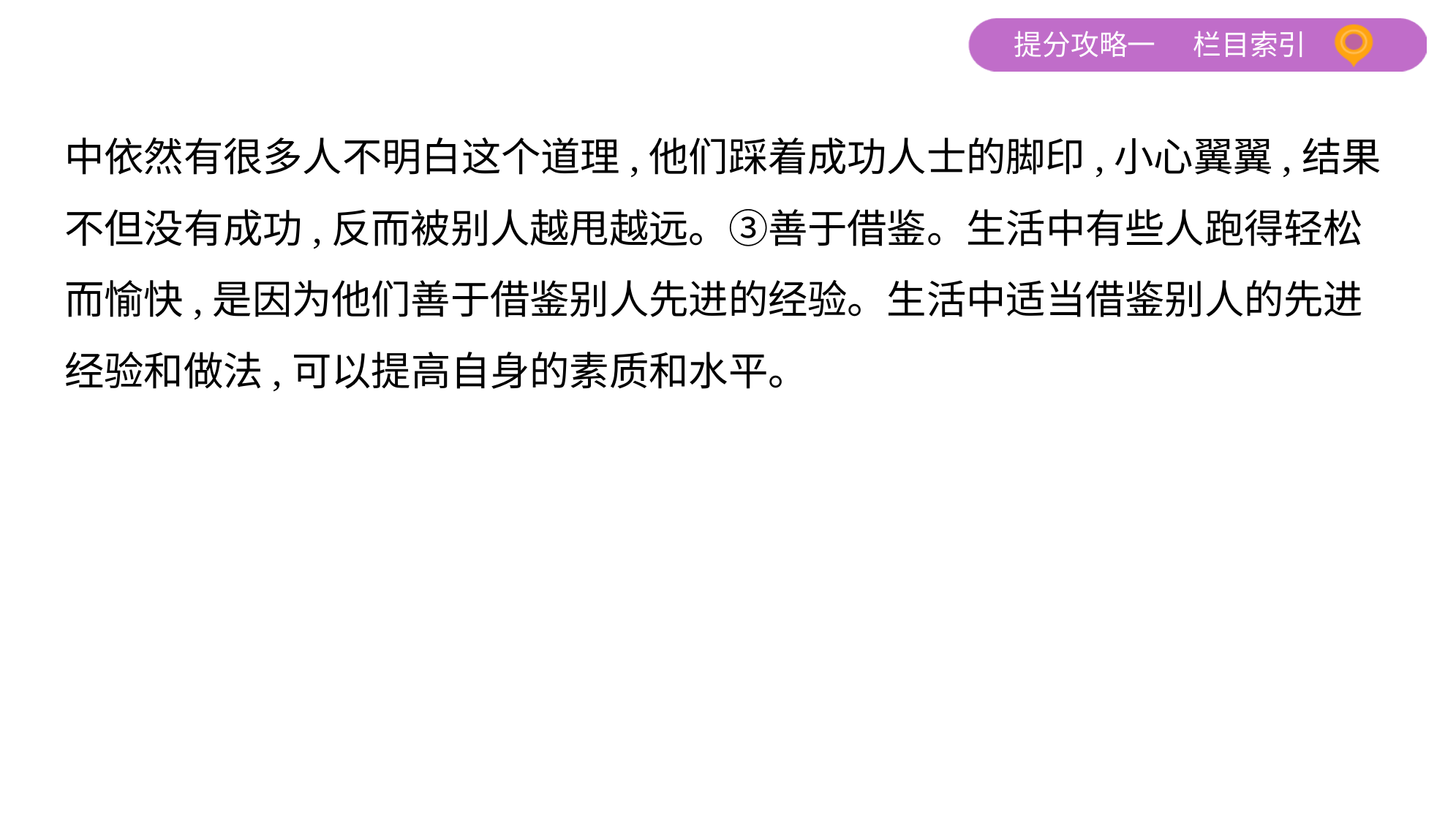

中依然有很多人不明白这个道理,他们踩着成功人士的脚印,小心翼翼,结果
不但没有成功,反而被别人越甩越远。③善于借鉴。生活中有些人跑得轻松
而愉快,是因为他们善于借鉴别人先进的经验。生活中适当借鉴别人的先进
经验和做法,可以提高自身的素质和水平。